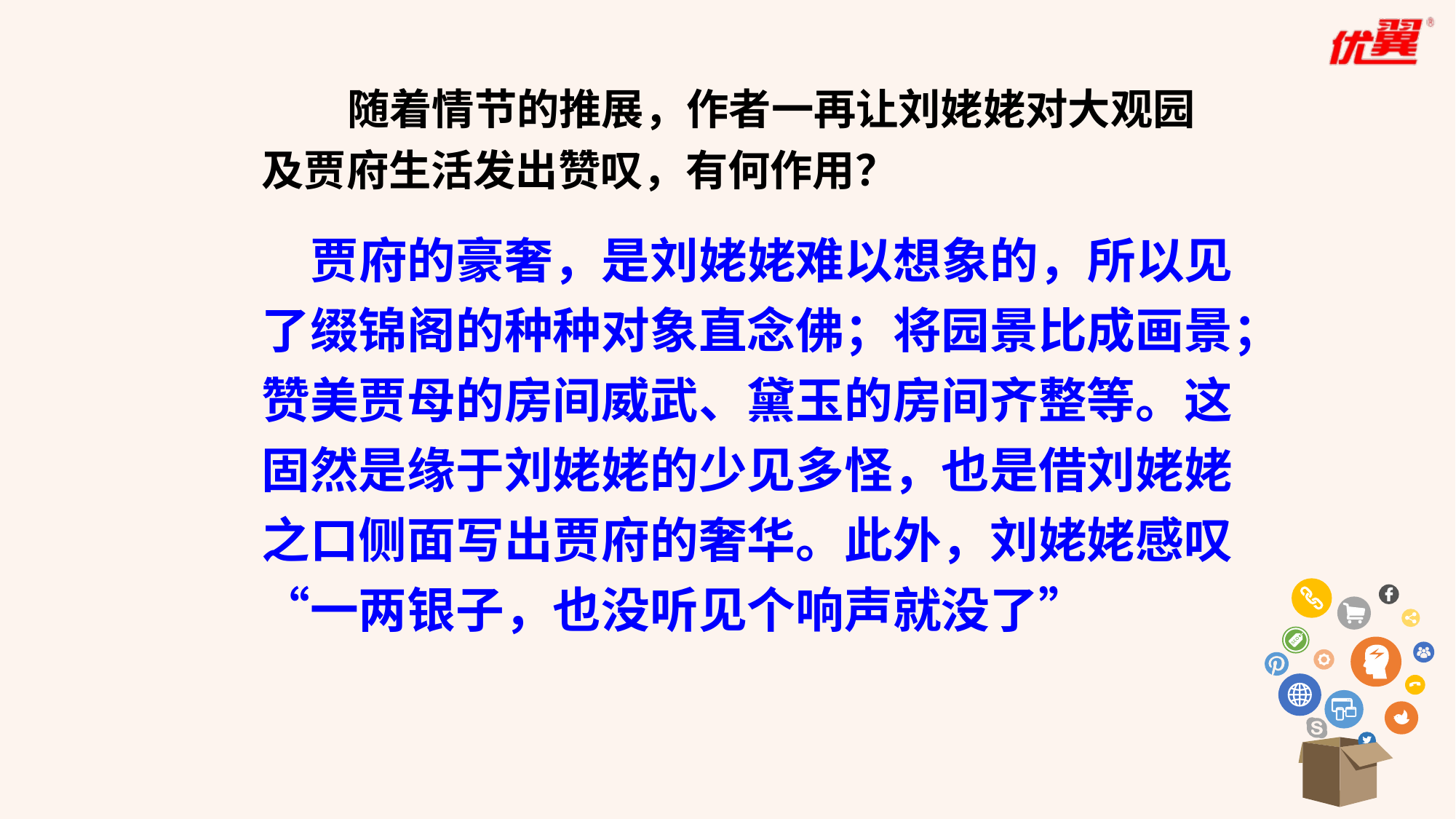

随着情节的推展，作者一再让刘姥姥对大观园及贾府生活发出赞叹，有何作用？
    贾府的豪奢，是刘姥姥难以想象的，所以见了缀锦阁的种种对象直念佛；将园景比成画景；赞美贾母的房间威武、黛玉的房间齐整等。这固然是缘于刘姥姥的少见多怪，也是借刘姥姥之口侧面写出贾府的奢华。此外，刘姥姥感叹“一两银子，也没听见个响声就没了”